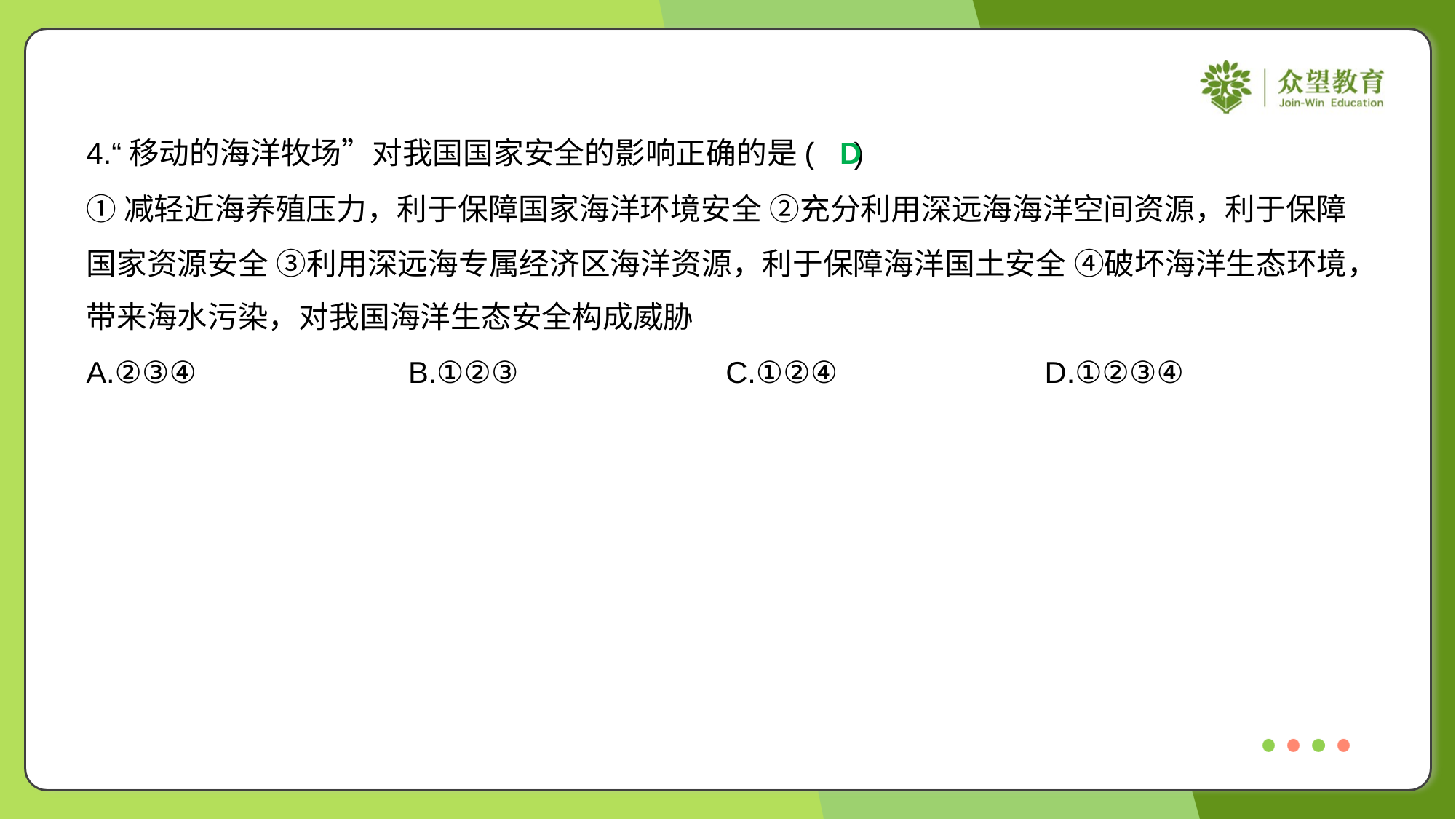

4.“移动的海洋牧场”对我国国家安全的影响正确的是(     )
D
①减轻近海养殖压力，利于保障国家海洋环境安全 ②充分利用深远海海洋空间资源，利于保障
国家资源安全 ③利用深远海专属经济区海洋资源，利于保障海洋国土安全 ④破坏海洋生态环境，
带来海水污染，对我国海洋生态安全构成威胁
A.②③④	B.①②③	C.①②④	D.①②③④